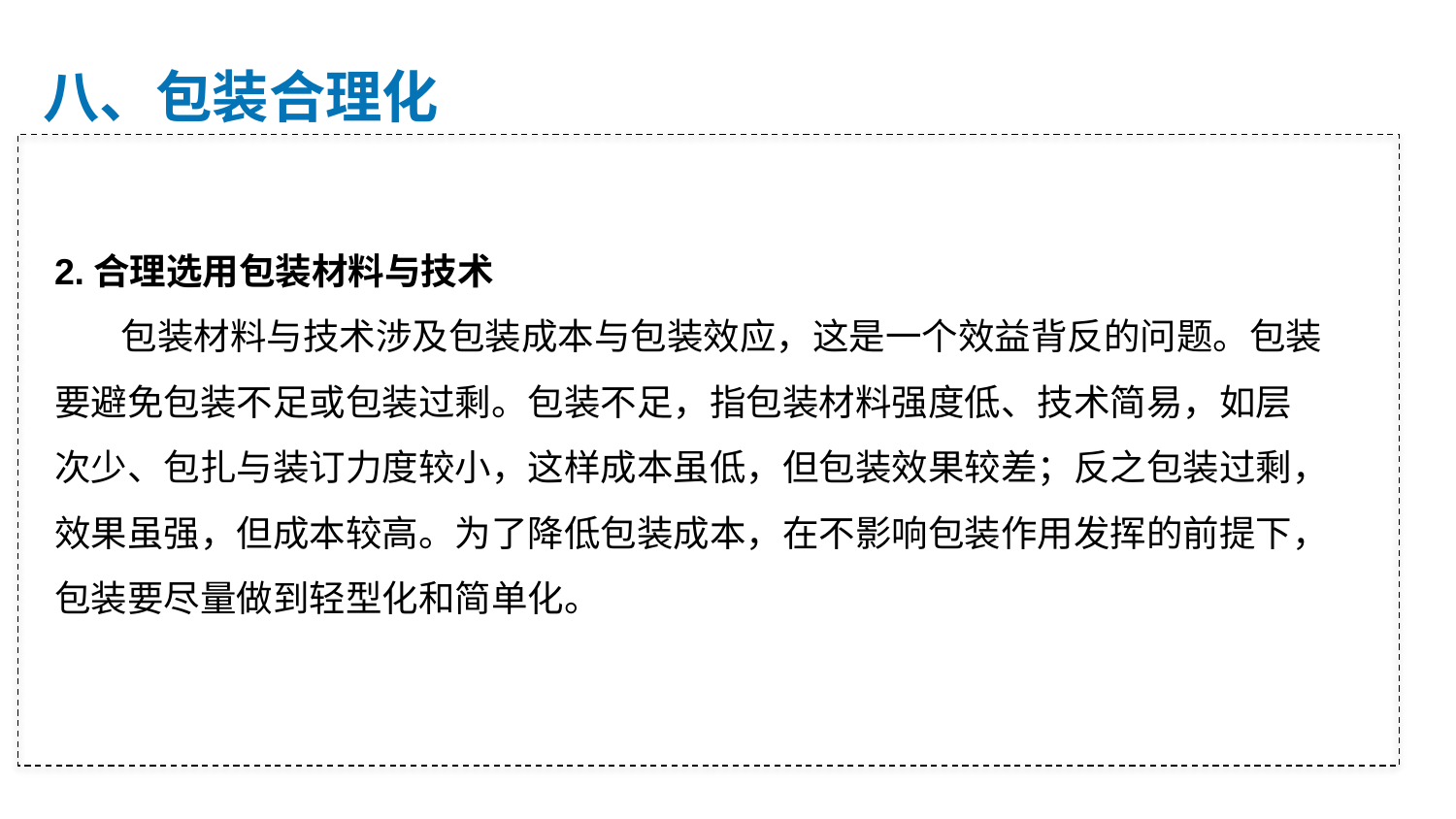

八、包装合理化

2.合理选用包装材料与技术
       包装材料与技术涉及包装成本与包装效应，这是一个效益背反的问题。包装要避免包装不足或包装过剩。包装不足，指包装材料强度低、技术简易，如层次少、包扎与装订力度较小，这样成本虽低，但包装效果较差；反之包装过剩，效果虽强，但成本较高。为了降低包装成本，在不影响包装作用发挥的前提下，包装要尽量做到轻型化和简单化。